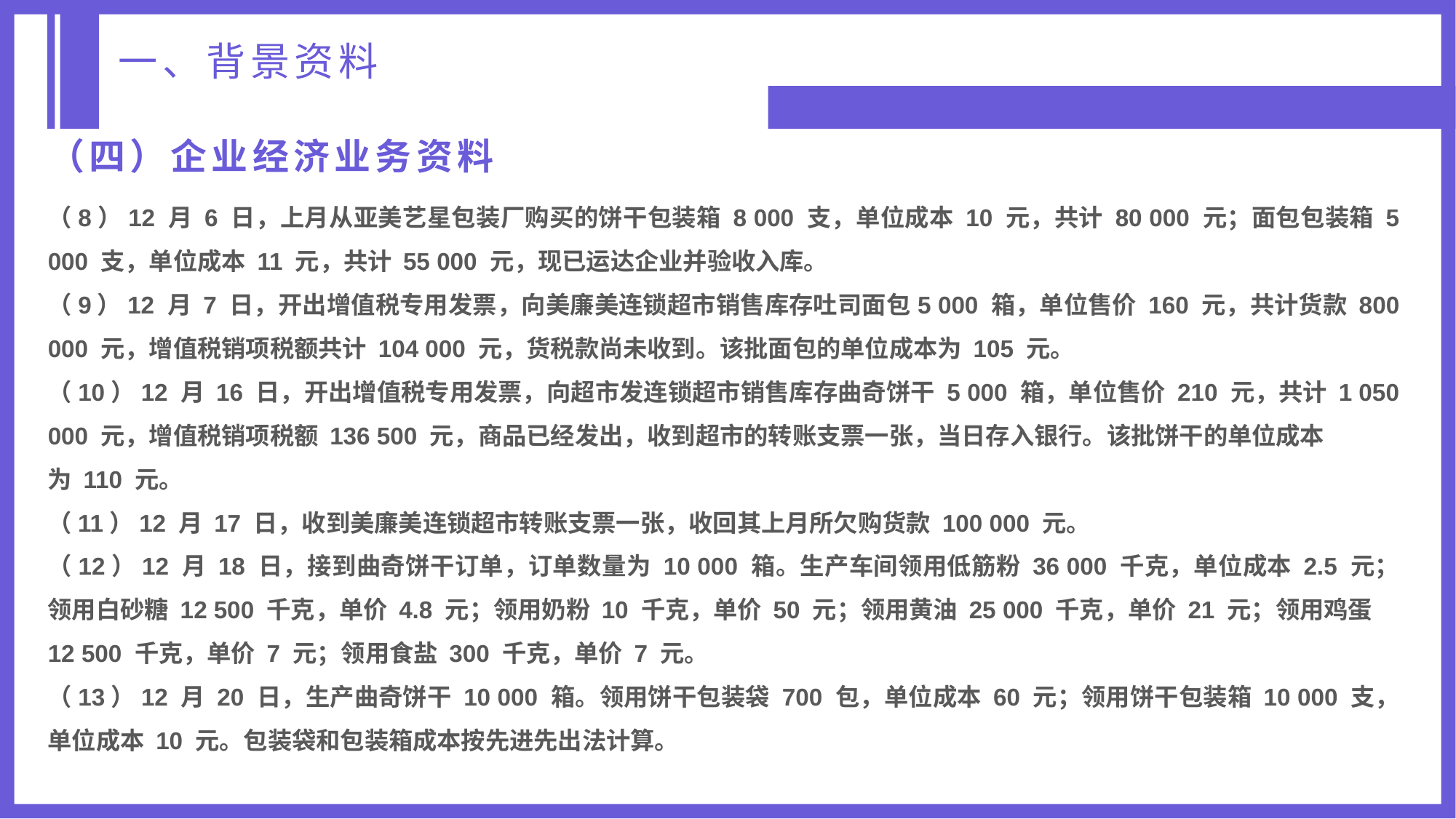

一、背景资料
（四）企业经济业务资料
（8）12 月 6 日，上月从亚美艺星包装厂购买的饼干包装箱 8 000 支，单位成本 10 元，共计 80 000 元；面包包装箱 5 000 支，单位成本 11 元，共计 55 000 元，现已运达企业并验收入库。
（9）12 月 7 日，开出增值税专用发票，向美廉美连锁超市销售库存吐司面包5 000 箱，单位售价 160 元，共计货款 800 000 元，增值税销项税额共计 104 000 元，货税款尚未收到。该批面包的单位成本为 105 元。
（10）12 月 16 日，开出增值税专用发票，向超市发连锁超市销售库存曲奇饼干 5 000 箱，单位售价 210 元，共计 1 050 000 元，增值税销项税额 136 500 元，商品已经发出，收到超市的转账支票一张，当日存入银行。该批饼干的单位成本
为 110 元。
（11）12 月 17 日，收到美廉美连锁超市转账支票一张，收回其上月所欠购货款 100 000 元。
（12）12 月 18 日，接到曲奇饼干订单，订单数量为 10 000 箱。生产车间领用低筋粉 36 000 千克，单位成本 2.5 元；领用白砂糖 12 500 千克，单价 4.8 元；领用奶粉 10 千克，单价 50 元；领用黄油 25 000 千克，单价 21 元；领用鸡蛋
12 500 千克，单价 7 元；领用食盐 300 千克，单价 7 元。
（13）12 月 20 日，生产曲奇饼干 10 000 箱。领用饼干包装袋 700 包，单位成本 60 元；领用饼干包装箱 10 000 支，单位成本 10 元。包装袋和包装箱成本按先进先出法计算。